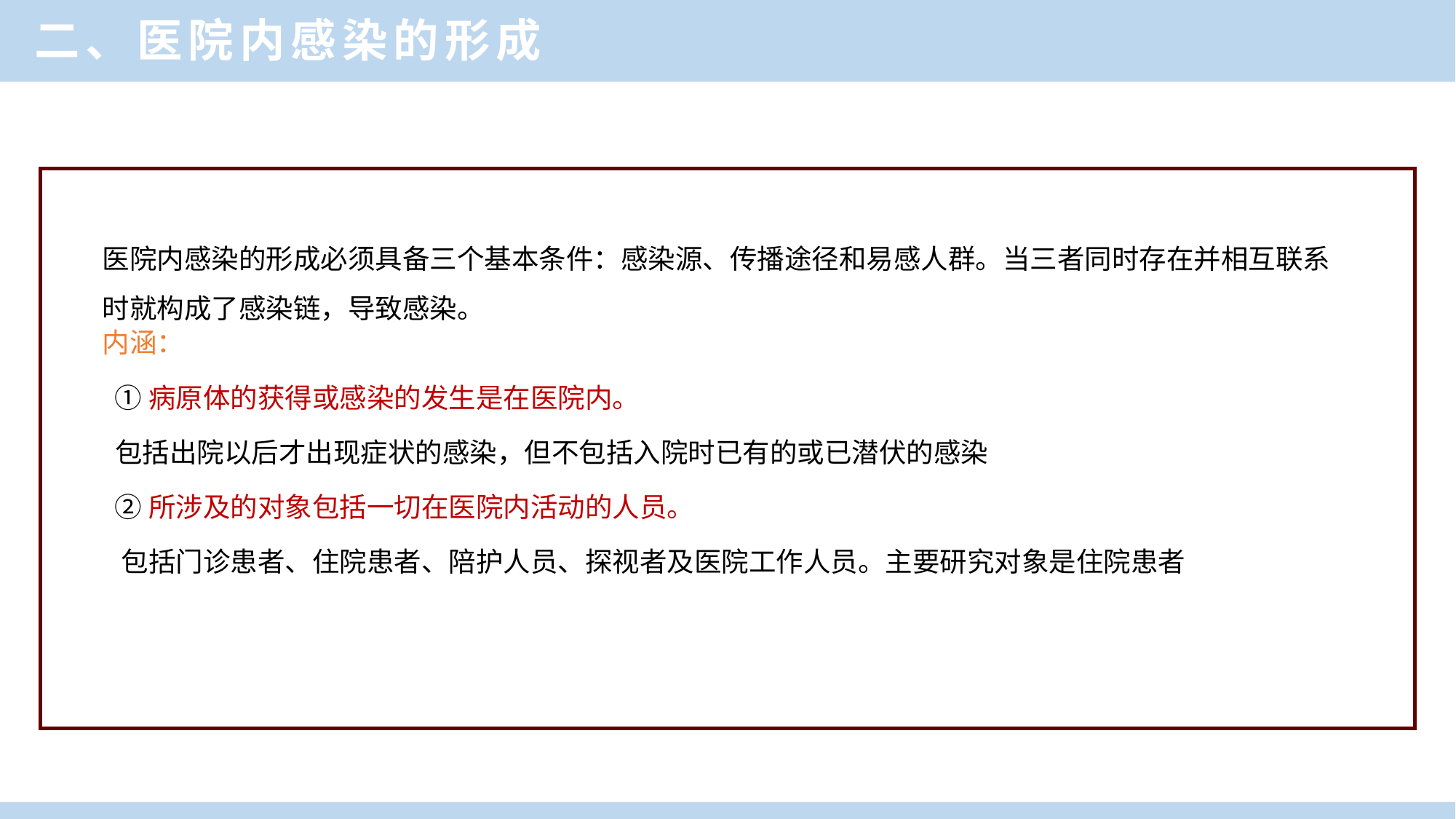

二、医院内感染的形成

医院内感染的形成必须具备三个基本条件：感染源、传播途径和易感人群。当三者同时存在并相互联系时就构成了感染链，导致感染。
内涵：
  ①病原体的获得或感染的发生是在医院内。
 包括出院以后才出现症状的感染，但不包括入院时已有的或已潜伏的感染
  ②所涉及的对象包括一切在医院内活动的人员。
  包括门诊患者、住院患者、陪护人员、探视者及医院工作人员。主要研究对象是住院患者